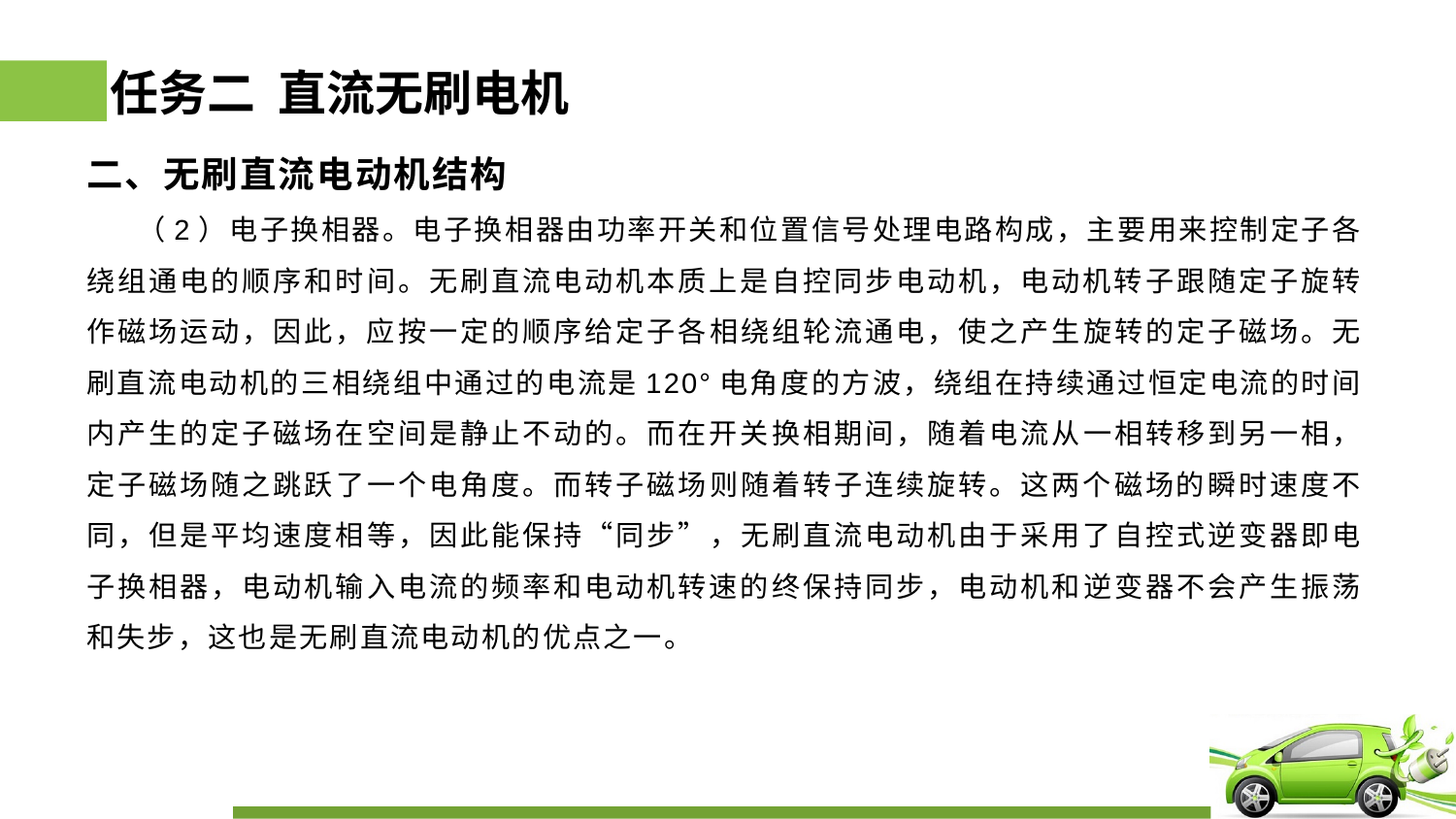

# 任务二  直流无刷电机
二、无刷直流电动机结构
     （2）电子换相器。电子换相器由功率开关和位置信号处理电路构成，主要用来控制定子各绕组通电的顺序和时间。无刷直流电动机本质上是自控同步电动机，电动机转子跟随定子旋转作磁场运动，因此，应按一定的顺序给定子各相绕组轮流通电，使之产生旋转的定子磁场。无刷直流电动机的三相绕组中通过的电流是120°电角度的方波，绕组在持续通过恒定电流的时间内产生的定子磁场在空间是静止不动的。而在开关换相期间，随着电流从一相转移到另一相，定子磁场随之跳跃了一个电角度。而转子磁场则随着转子连续旋转。这两个磁场的瞬时速度不同，但是平均速度相等，因此能保持“同步”，无刷直流电动机由于采用了自控式逆变器即电子换相器，电动机输入电流的频率和电动机转速的终保持同步，电动机和逆变器不会产生振荡和失步，这也是无刷直流电动机的优点之一。